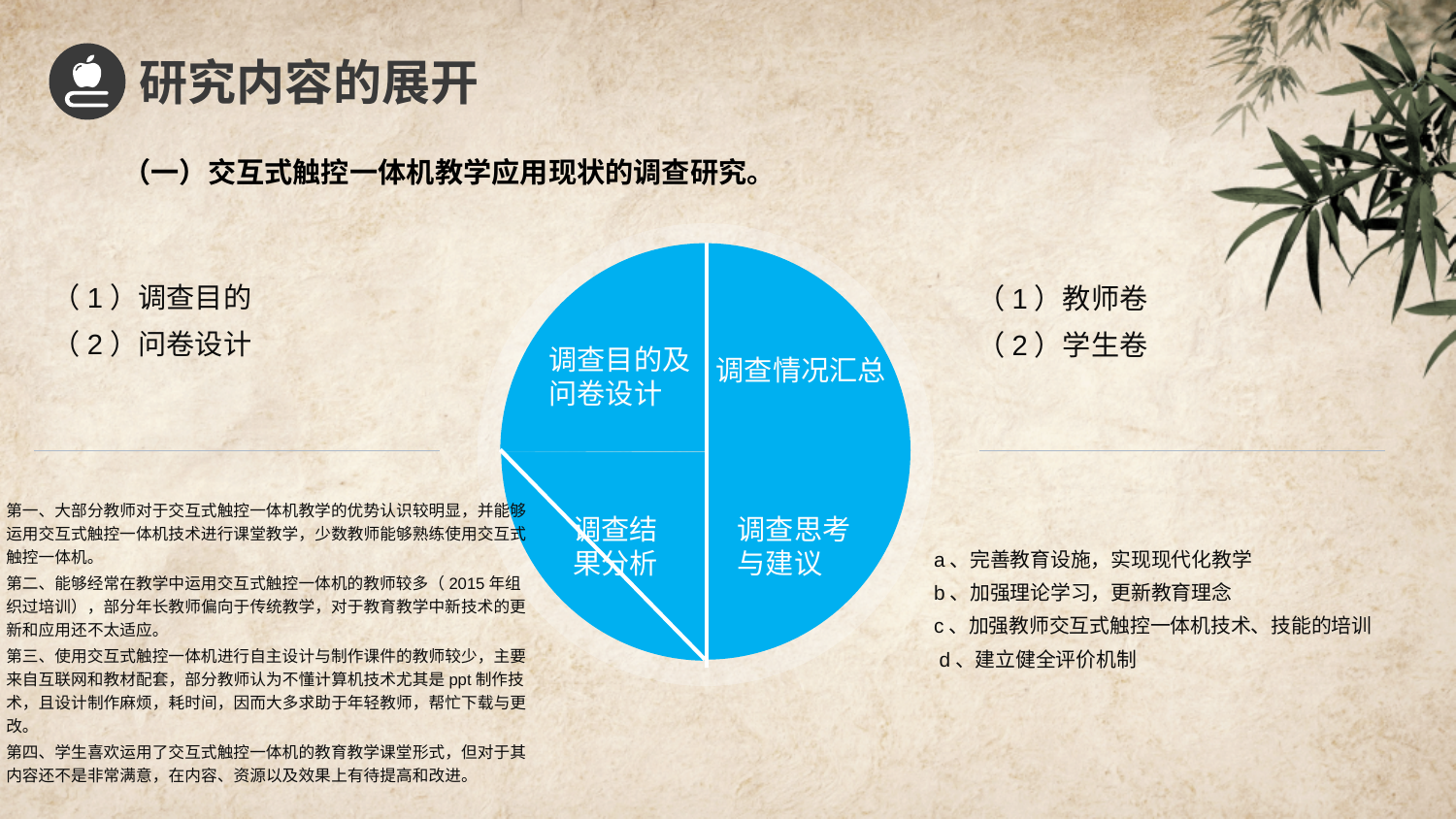

研究内容的展开
（一）交互式触控一体机教学应用现状的调查研究。

（1）调查目的
（2）问卷设计
（1）教师卷
（2）学生卷
调查目的及问卷设计
第一、大部分教师对于交互式触控一体机教学的优势认识较明显，并能够运用交互式触控一体机技术进行课堂教学，少数教师能够熟练使用交互式触控一体机。
第二、能够经常在教学中运用交互式触控一体机的教师较多（2015年组织过培训），部分年长教师偏向于传统教学，对于教育教学中新技术的更新和应用还不太适应。
第三、使用交互式触控一体机进行自主设计与制作课件的教师较少，主要来自互联网和教材配套，部分教师认为不懂计算机技术尤其是ppt制作技术，且设计制作麻烦，耗时间，因而大多求助于年轻教师，帮忙下载与更改。
第四、学生喜欢运用了交互式触控一体机的教育教学课堂形式，但对于其内容还不是非常满意，在内容、资源以及效果上有待提高和改进。
调查结果分析
a、完善教育设施，实现现代化教学
b、加强理论学习，更新教育理念
c、加强教师交互式触控一体机技术、技能的培训
 d、建立健全评价机制
调查情况汇总
调查思考与建议